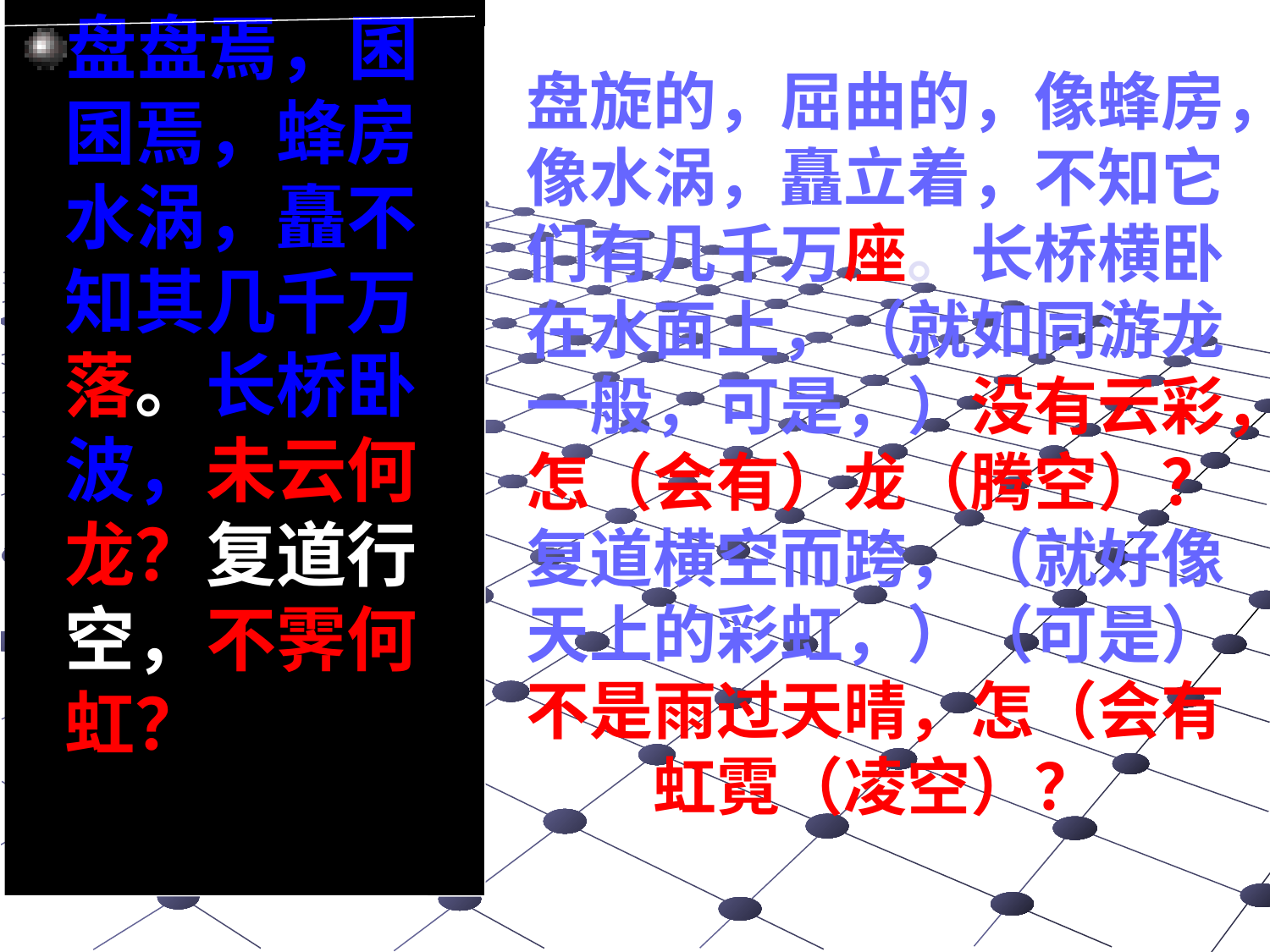

盘盘焉，囷囷焉，蜂房水涡，矗不知其几千万落。长桥卧波，未云何龙？复道行空，不霁何虹？
# 盘旋的，屈曲的，像蜂房，像水涡，矗立着，不知它们有几千万座。长桥横卧在水面上，（就如同游龙一般，可是，）没有云彩，怎（会有）龙（腾空）？复道横空而跨，（就好像天上的彩虹，）（可是）不是雨过天晴，怎（会有虹霓（凌空）？